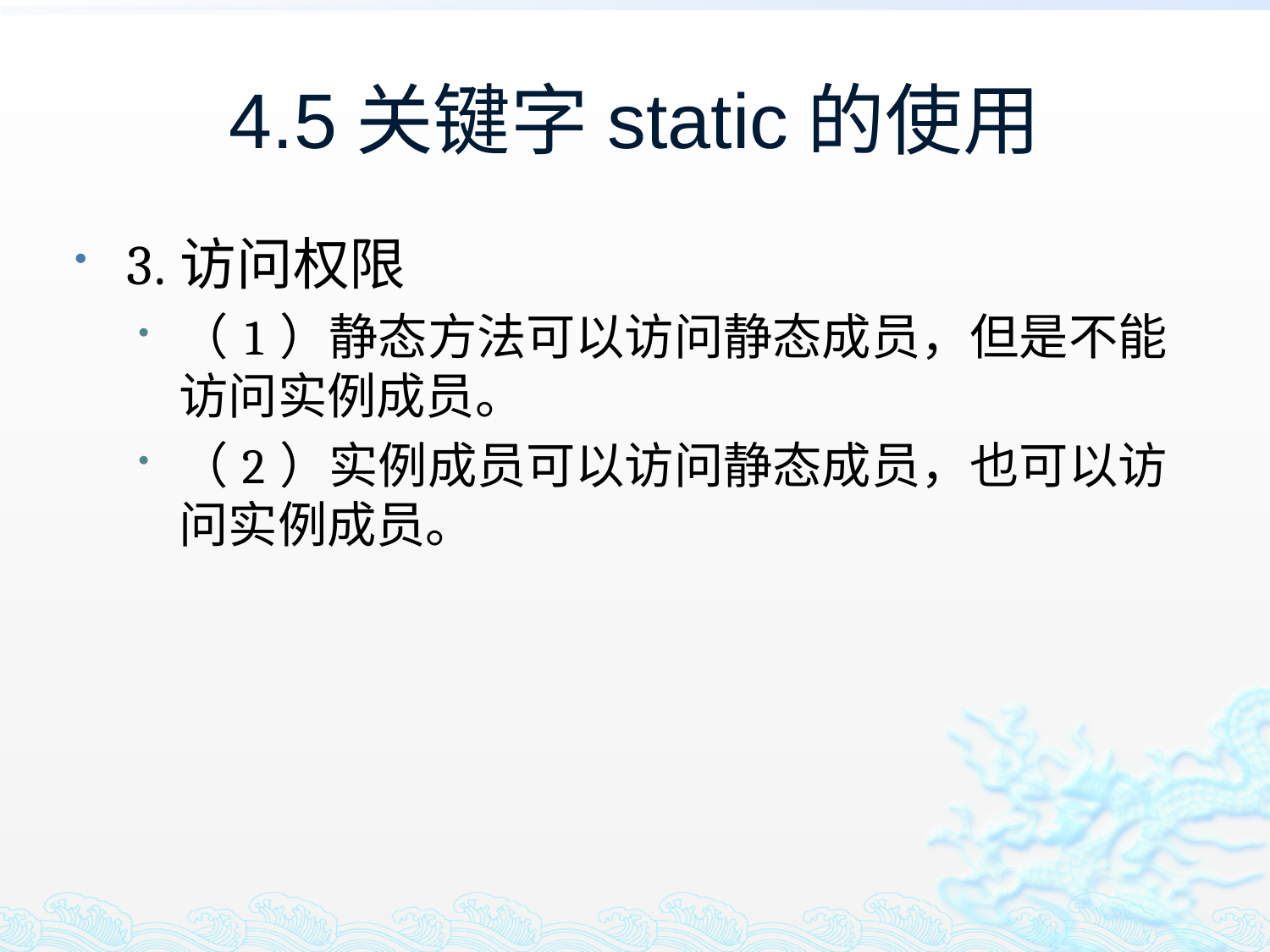

# 4.5关键字static的使用
3.访问权限
（1）静态方法可以访问静态成员，但是不能访问实例成员。
（2）实例成员可以访问静态成员，也可以访问实例成员。